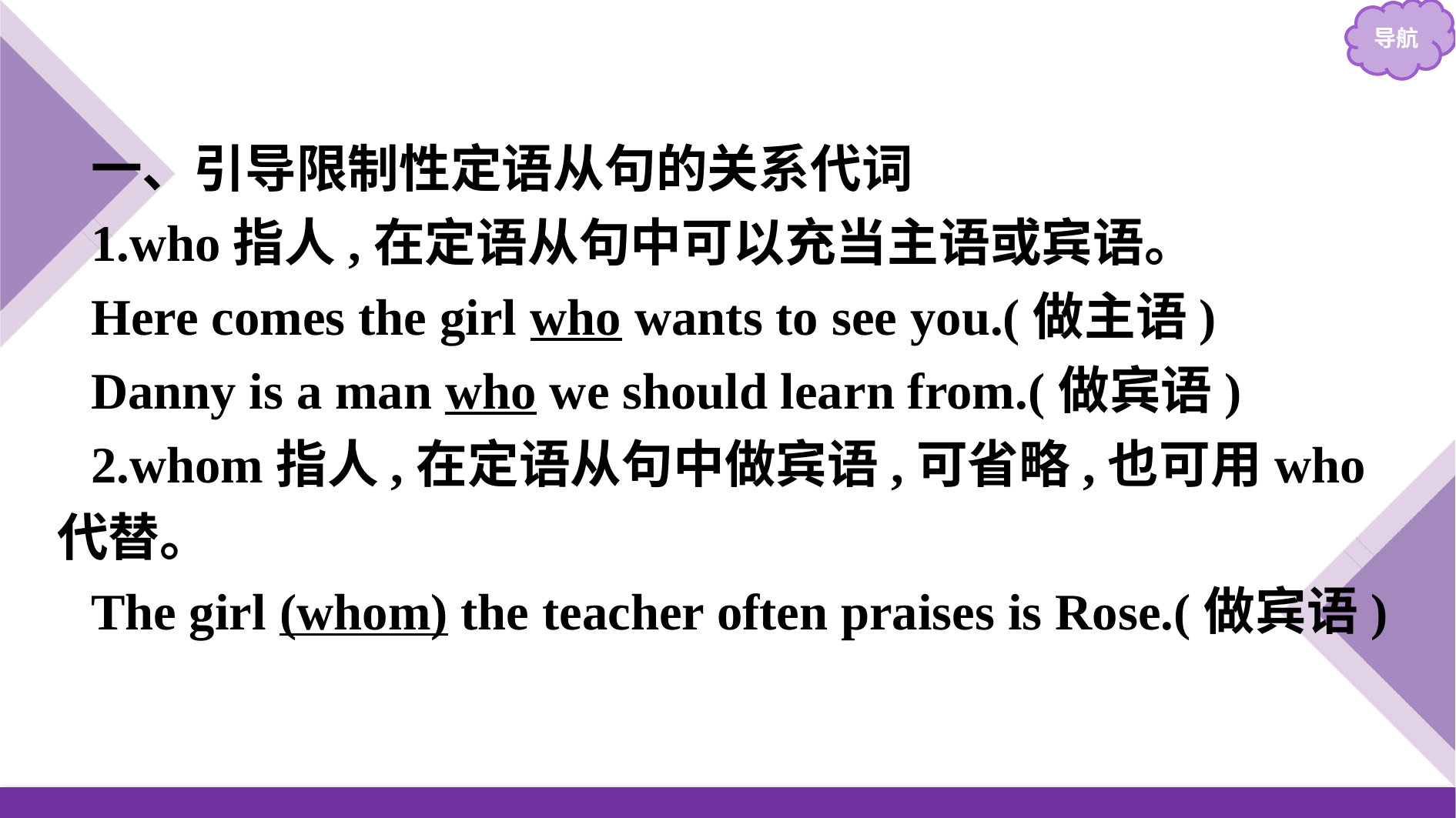

一、引导限制性定语从句的关系代词
1.who指人,在定语从句中可以充当主语或宾语。
Here comes the girl who wants to see you.(做主语)
Danny is a man who we should learn from.(做宾语)
2.whom指人,在定语从句中做宾语,可省略,也可用who代替。
The girl (whom) the teacher often praises is Rose.(做宾语)